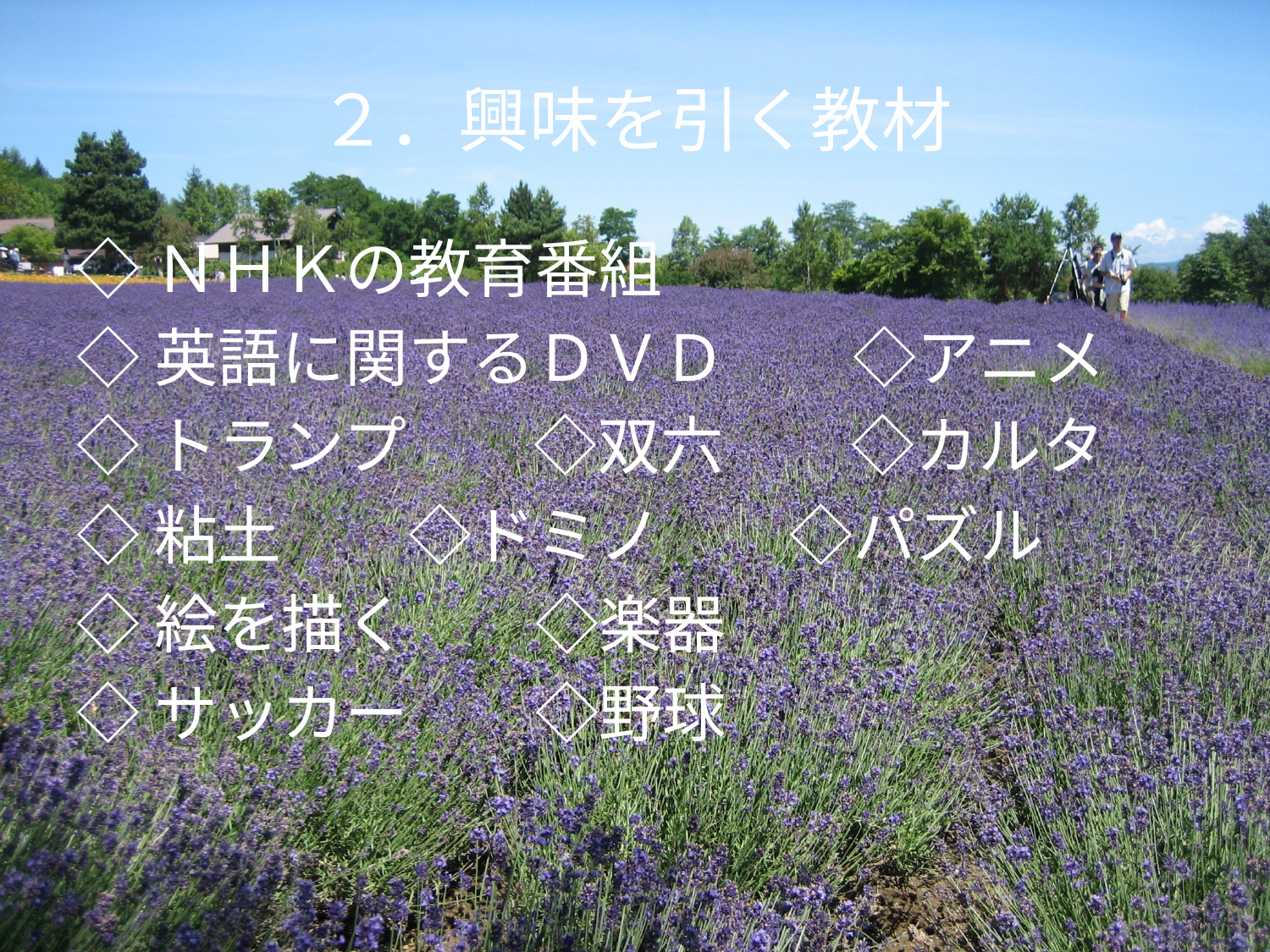

# ２．興味を引く教材
◇ＮＨＫの教育番組
◇英語に関するＤＶＤ　　◇アニメ
◇トランプ　　◇双六　　◇カルタ
◇粘土　　◇ドミノ　　◇パズル
◇絵を描く　　◇楽器
◇サッカー　　◇野球